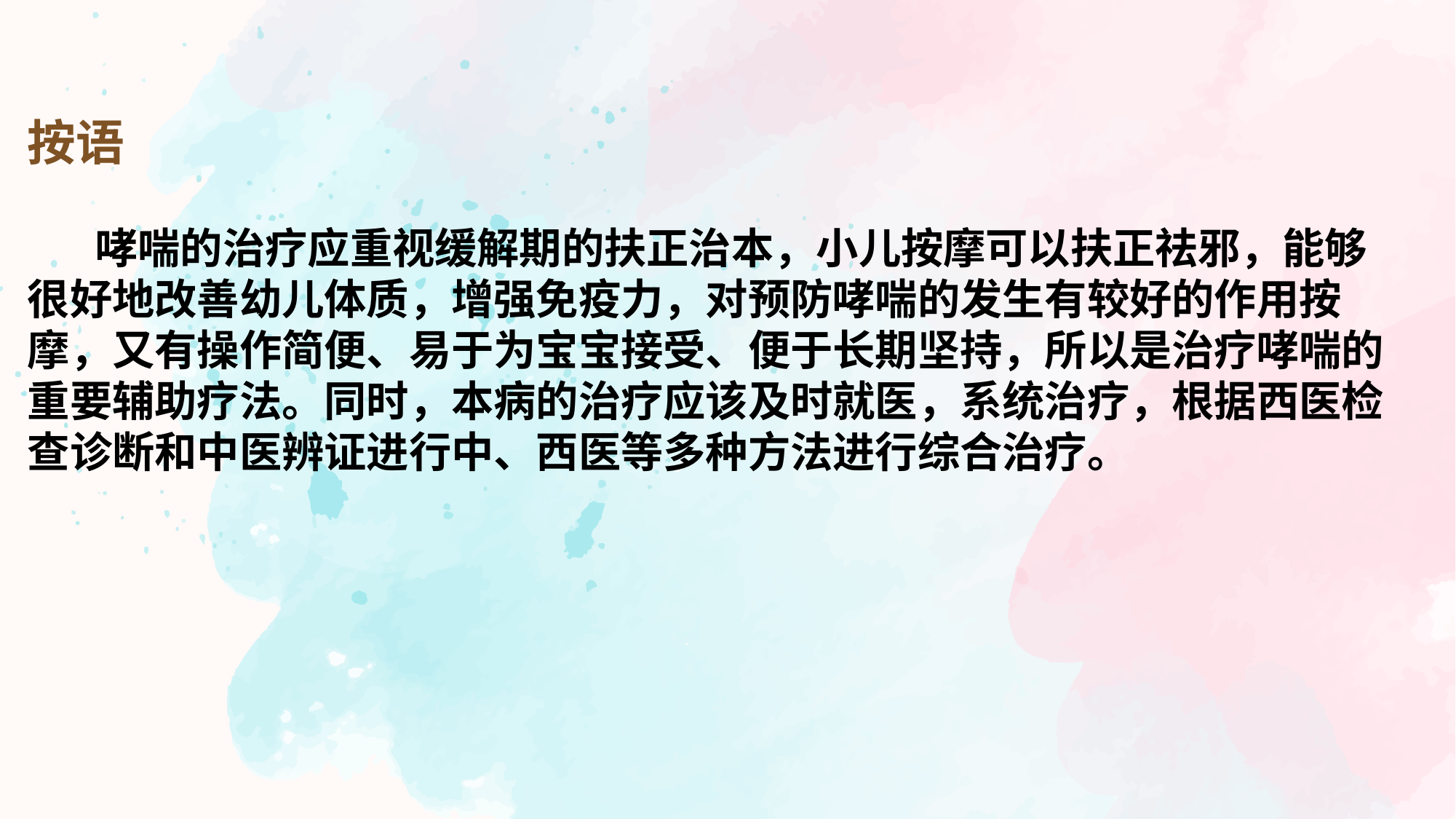

按语          哮喘的治疗应重视缓解期的扶正治本，小儿按摩可以扶正祛邪，能够很好地改善幼儿体质，增强免疫力，对预防哮喘的发生有较好的作用按摩，又有操作简便、易于为宝宝接受、便于长期坚持，所以是治疗哮喘的重要辅助疗法。同时，本病的治疗应该及时就医，系统治疗，根据西医检查诊断和中医辨证进行中、西医等多种方法进行综合治疗。